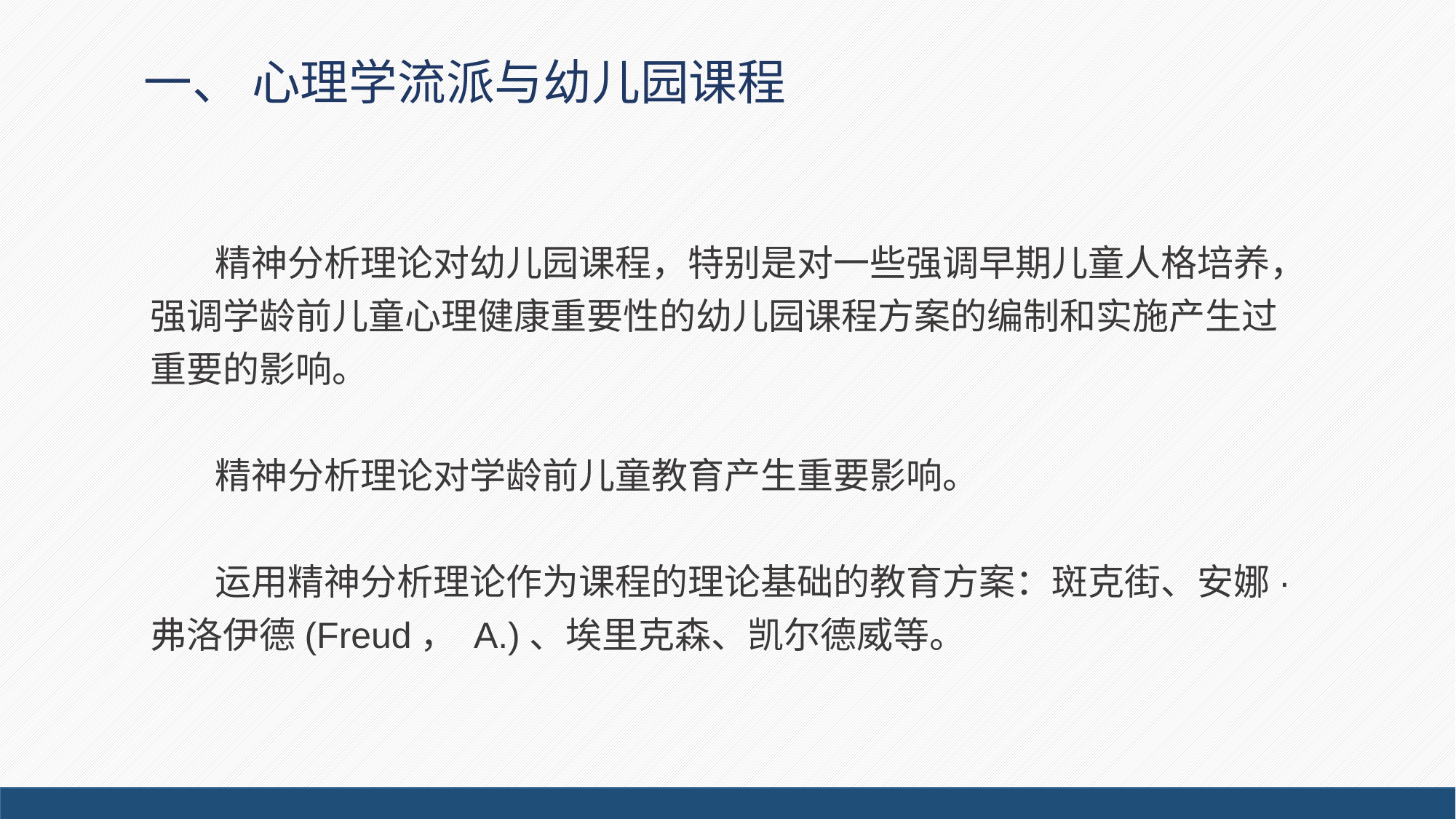

# 一、 心理学流派与幼儿园课程
精神分析理论对幼儿园课程，特别是对一些强调早期儿童人格培养，强调学龄前儿童心理健康重要性的幼儿园课程方案的编制和实施产生过重要的影响。

精神分析理论对学龄前儿童教育产生重要影响。

运用精神分析理论作为课程的理论基础的教育方案：斑克街、安娜·弗洛伊德(Freud， A.)、埃里克森、凯尔德威等。